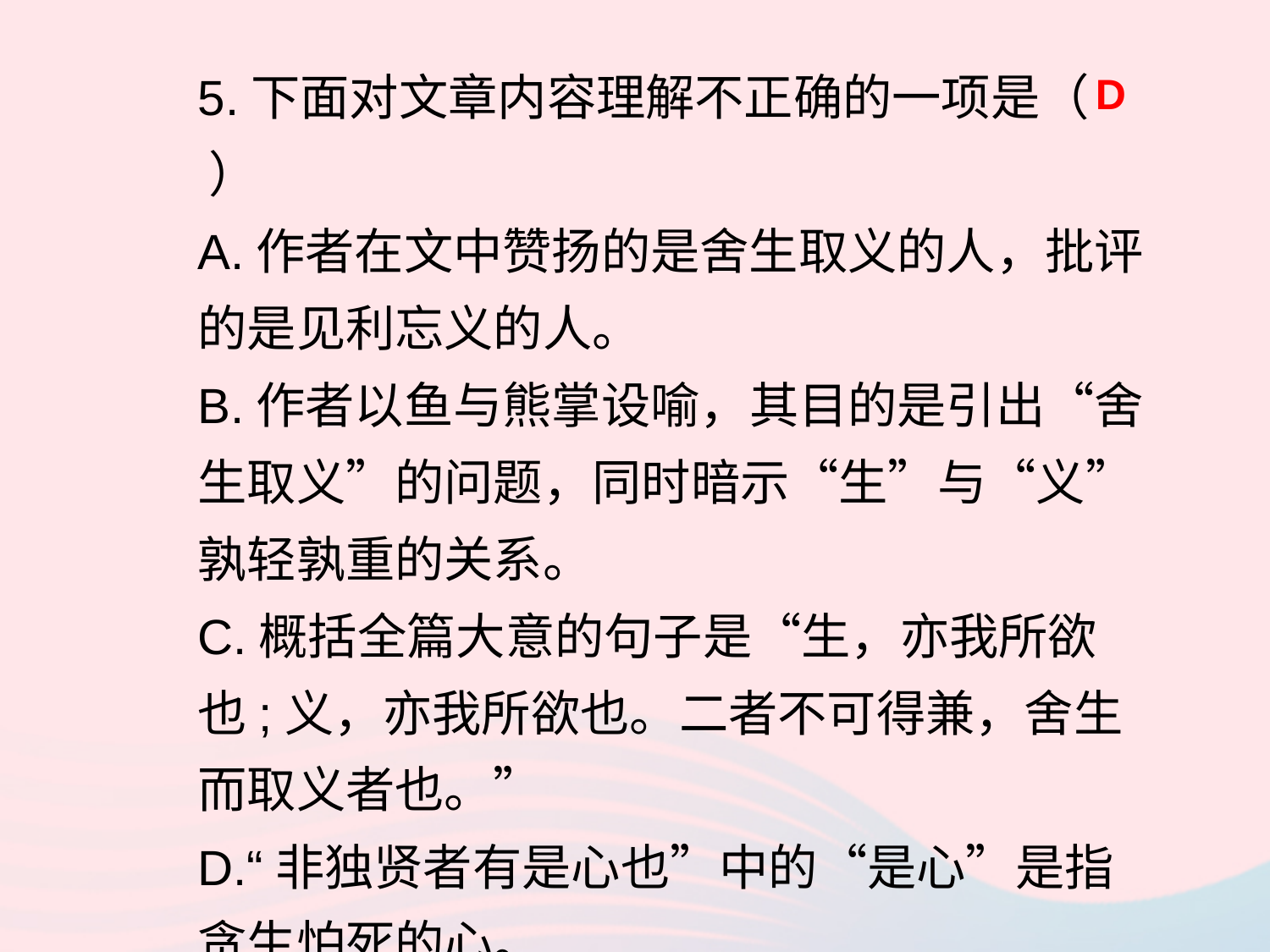

5.下面对文章内容理解不正确的一项是（     ）
A.作者在文中赞扬的是舍生取义的人，批评的是见利忘义的人。
B.作者以鱼与熊掌设喻，其目的是引出“舍生取义”的问题，同时暗示“生”与“义”孰轻孰重的关系。
C.概括全篇大意的句子是“生，亦我所欲也;义，亦我所欲也。二者不可得兼，舍生而取义者也。”
D.“非独贤者有是心也”中的“是心”是指贪生怕死的心。
D